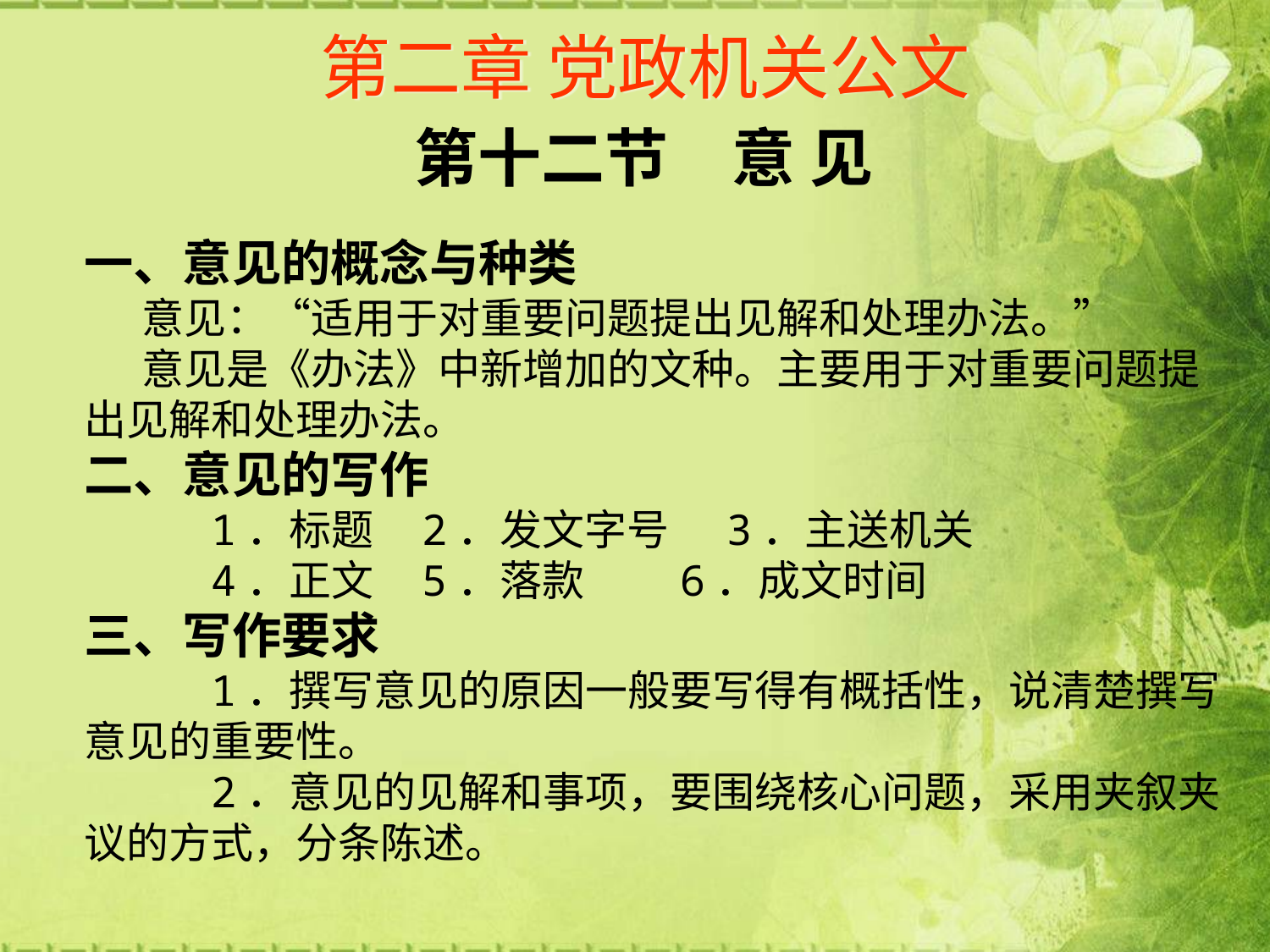

# 第二章 党政机关公文
第十二节　意 见
一、意见的概念与种类
     意见：“适用于对重要问题提出见解和处理办法。”
     意见是《办法》中新增加的文种。主要用于对重要问题提出见解和处理办法。
二、意见的写作
     1．标题    2．发文字号     3．主送机关
     4．正文    5．落款         6．成文时间
三、写作要求
     1．撰写意见的原因一般要写得有概括性，说清楚撰写意见的重要性。
     2．意见的见解和事项，要围绕核心问题，采用夹叙夹议的方式，分条陈述。